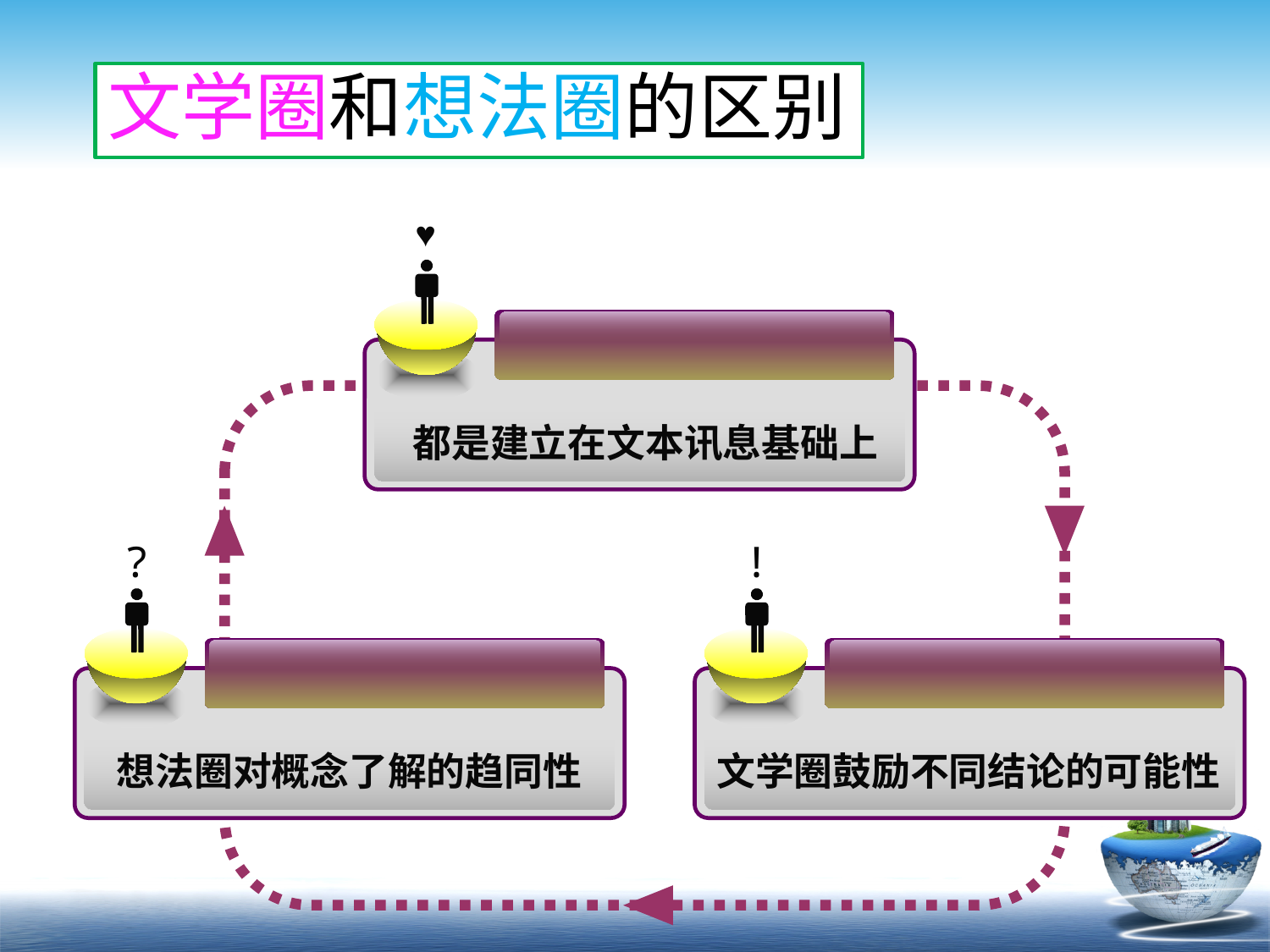

文学圈和想法圈的区别
♥

都是建立在文本讯息基础上

?
!

想法圈对概念了解的趋同性
文学圈鼓励不同结论的可能性